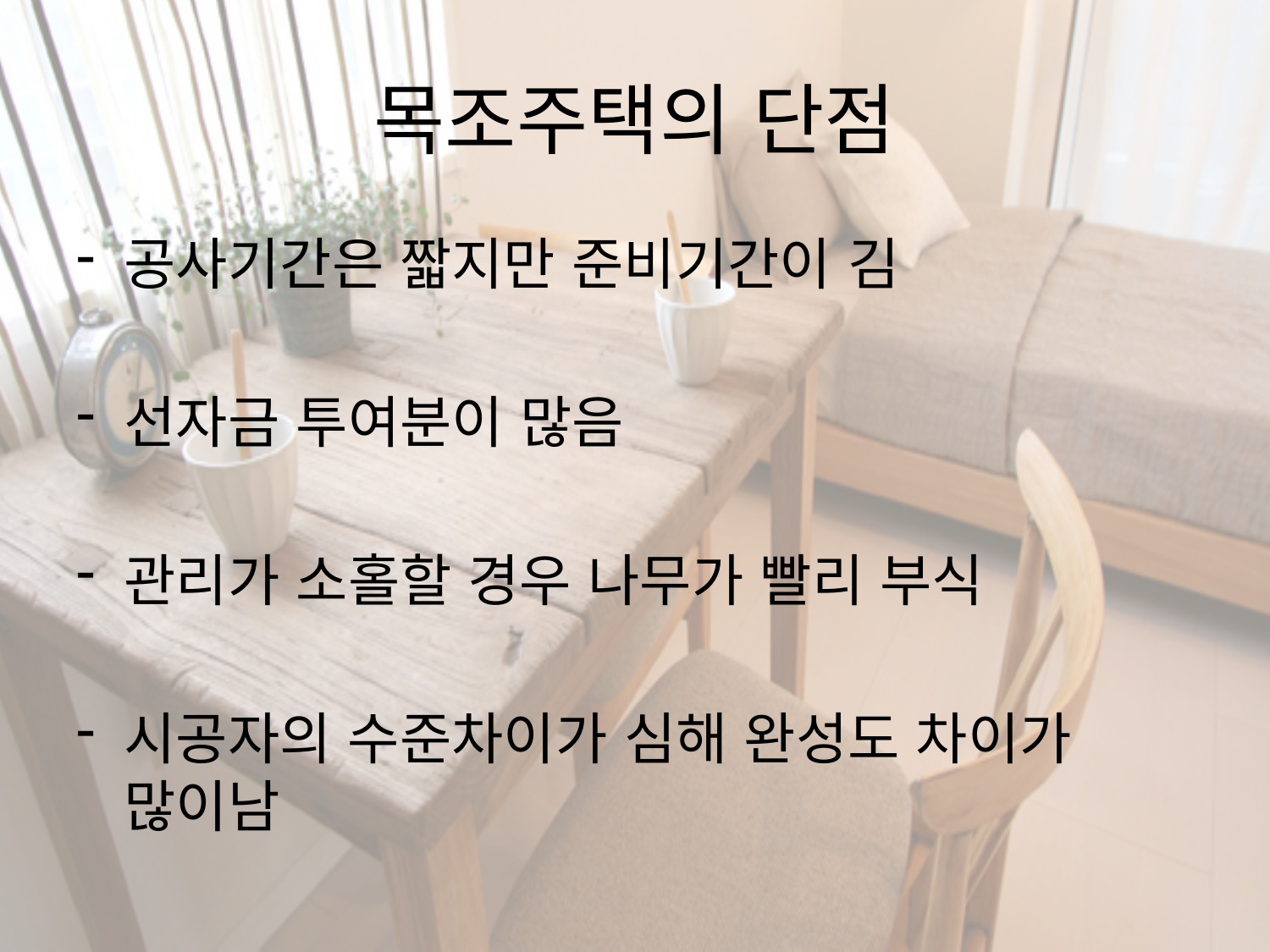

# 목조주택의 단점
공사기간은 짧지만 준비기간이 김

선자금 투여분이 많음

관리가 소홀할 경우 나무가 빨리 부식

시공자의 수준차이가 심해 완성도 차이가 많이남